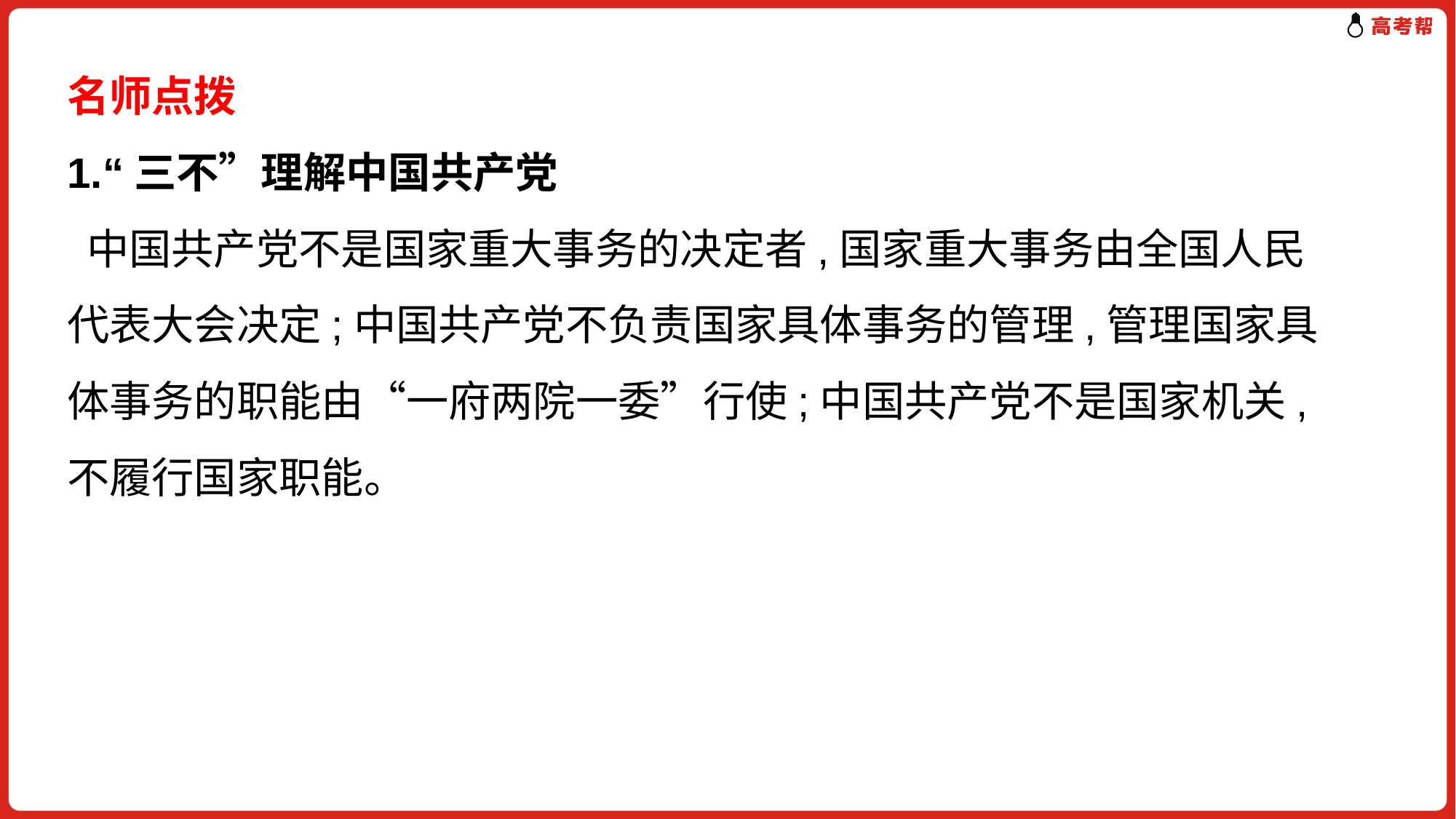

名师点拨
1.“三不”理解中国共产党
 中国共产党不是国家重大事务的决定者,国家重大事务由全国人民代表大会决定;中国共产党不负责国家具体事务的管理,管理国家具体事务的职能由“一府两院一委”行使;中国共产党不是国家机关,不履行国家职能。